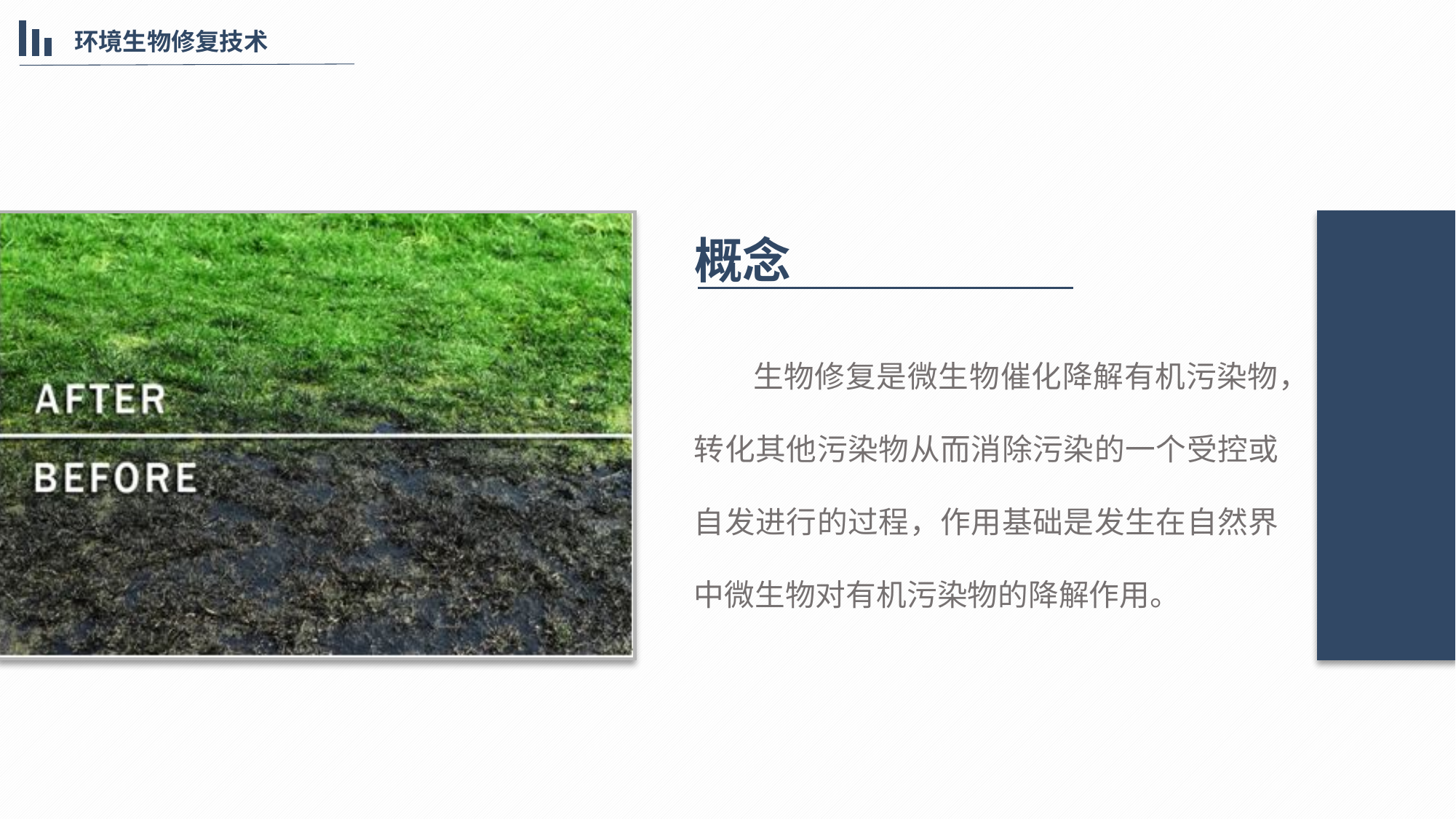

环境生物修复技术

概念
       生物修复是微生物催化降解有机污染物，转化其他污染物从而消除污染的一个受控或自发进行的过程，作用基础是发生在自然界中微生物对有机污染物的降解作用。